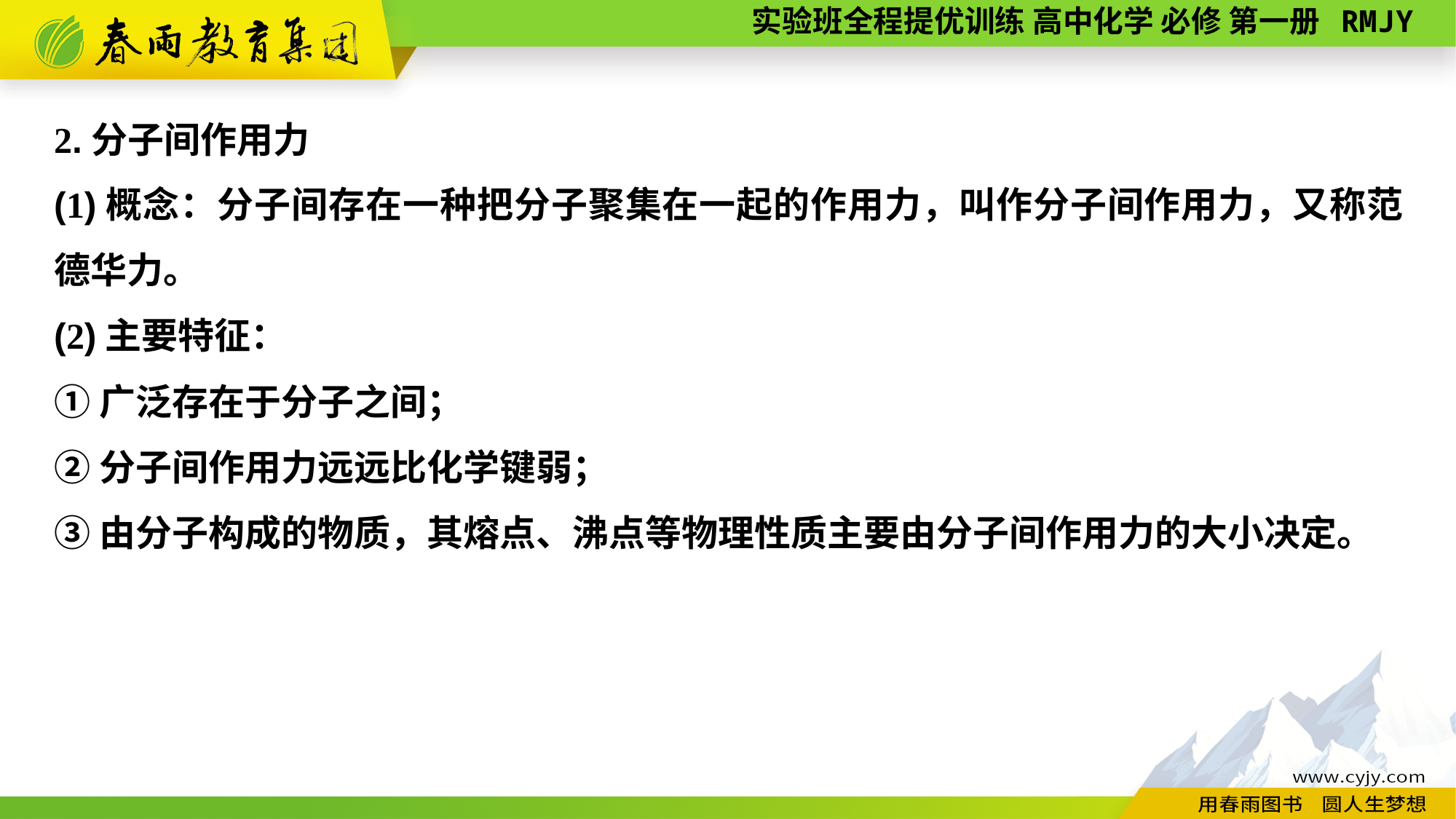

2.分子间作用力
(1)概念：分子间存在一种把分子聚集在一起的作用力，叫作分子间作用力，又称范德华力。
(2)主要特征：
①广泛存在于分子之间；
②分子间作用力远远比化学键弱；
③由分子构成的物质，其熔点、沸点等物理性质主要由分子间作用力的大小决定。